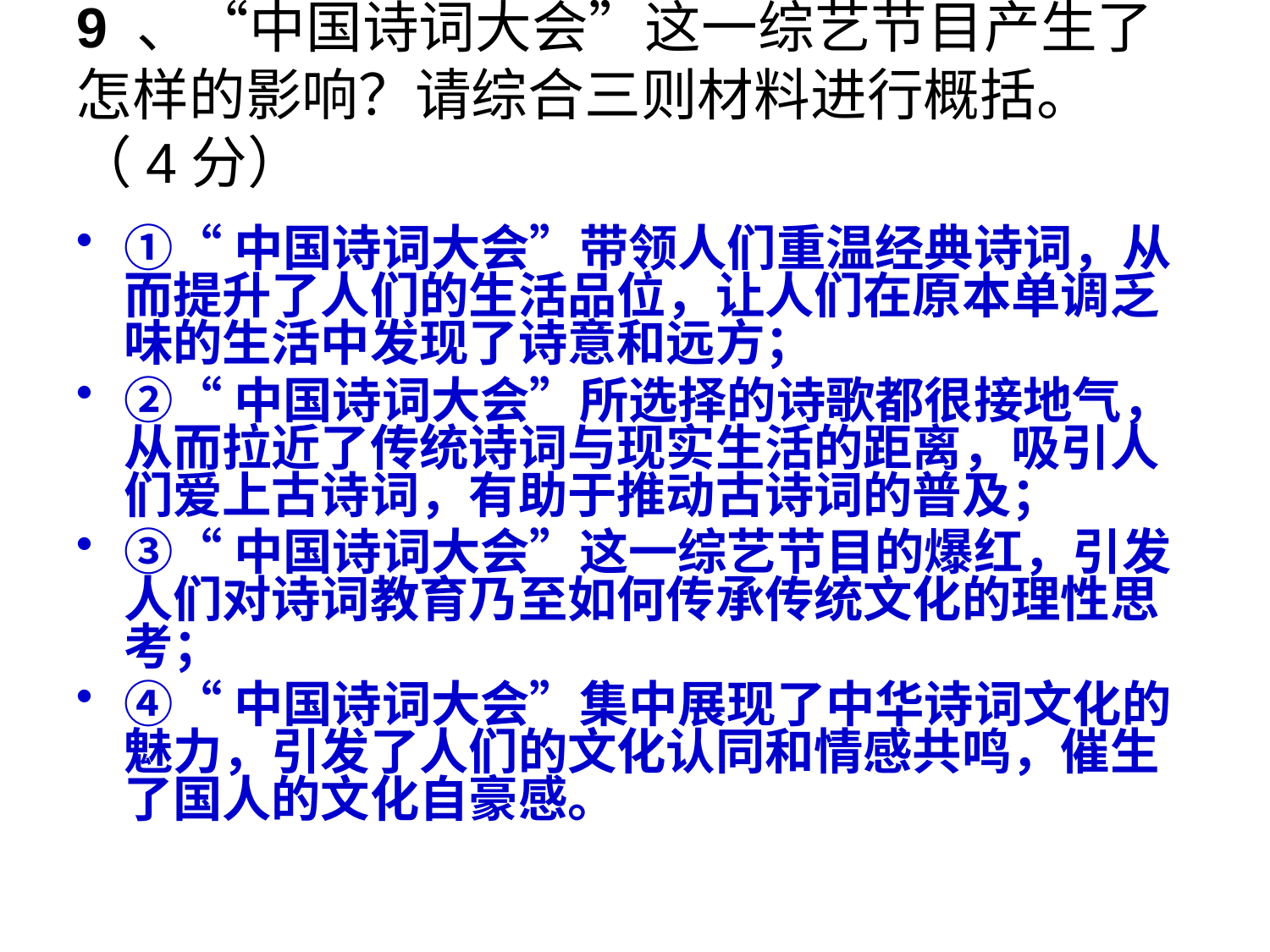

# 9 、“中国诗词大会”这一综艺节目产生了怎样的影响？请综合三则材料进行概括。（4分）
①“中国诗词大会”带领人们重温经典诗词，从而提升了人们的生活品位，让人们在原本单调乏味的生活中发现了诗意和远方；
②“中国诗词大会”所选择的诗歌都很接地气，从而拉近了传统诗词与现实生活的距离，吸引人们爱上古诗词，有助于推动古诗词的普及；
③“中国诗词大会”这一综艺节目的爆红，引发人们对诗词教育乃至如何传承传统文化的理性思考；
④“中国诗词大会”集中展现了中华诗词文化的魅力，引发了人们的文化认同和情感共鸣，催生了国人的文化自豪感。